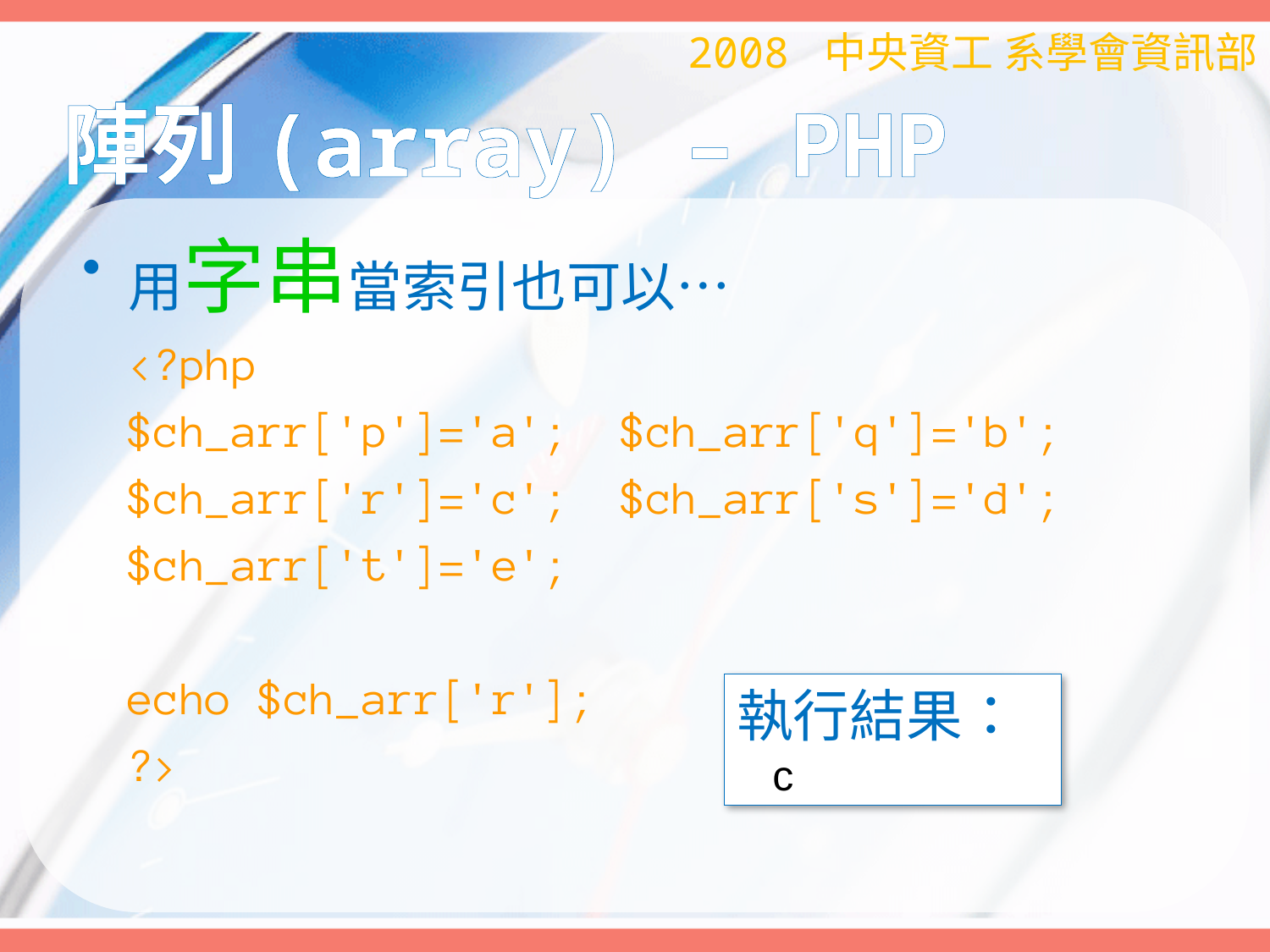

2008 中央資工 系學會資訊部
# 陣列(array) – PHP

用字串當索引也可以…
		<?php
		$ch_arr['p']='a';	$ch_arr['q']='b';
		$ch_arr['r']='c';	$ch_arr['s']='d';
		$ch_arr['t']='e';

		echo $ch_arr['r'];
		?>
執行結果：
   c